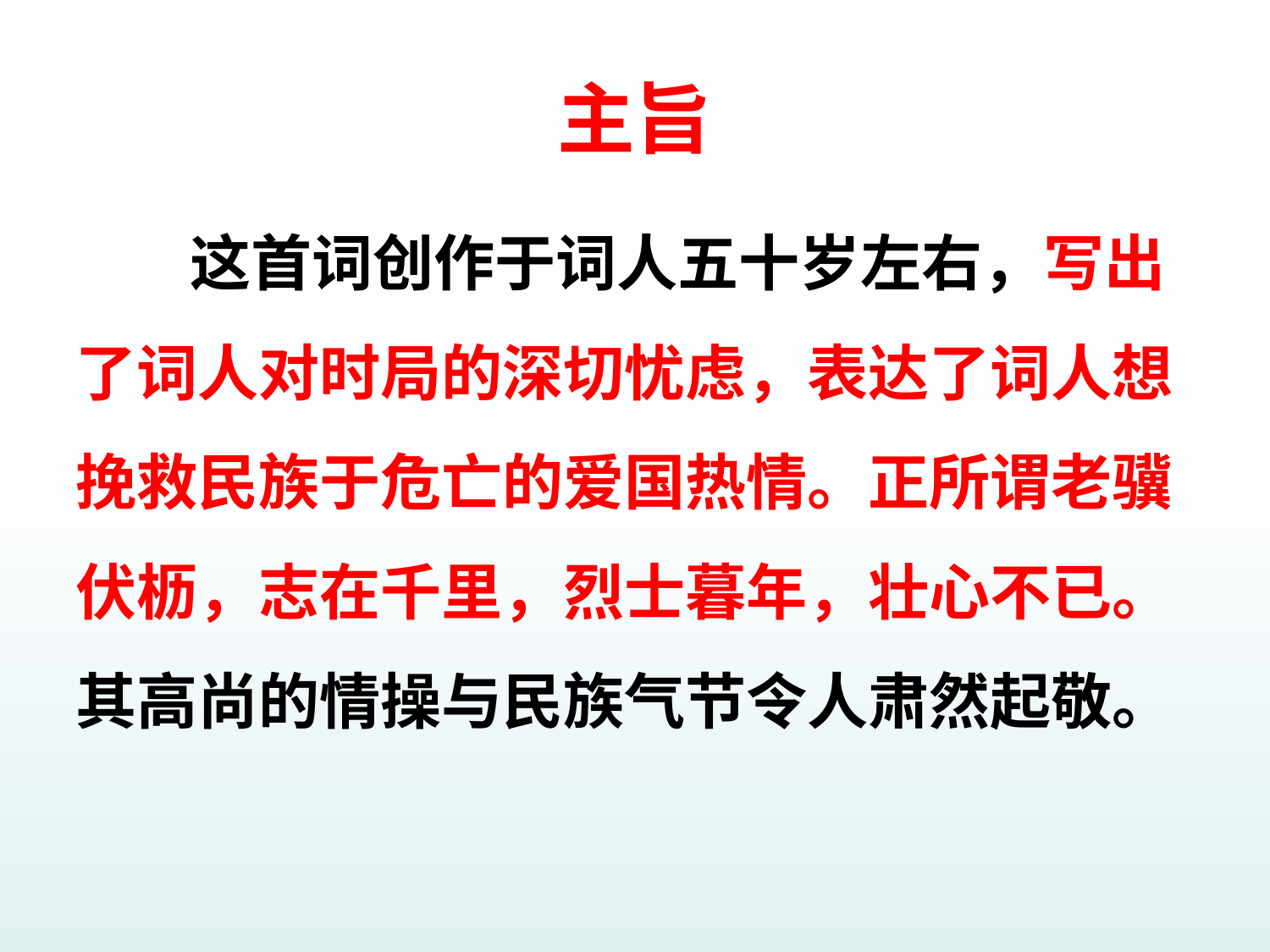

# 主旨

            这首词创作于词人五十岁左右，写出了词人对时局的深切忧虑，表达了词人想挽救民族于危亡的爱国热情。正所谓老骥伏枥，志在千里，烈士暮年，壮心不已。其高尚的情操与民族气节令人肃然起敬。